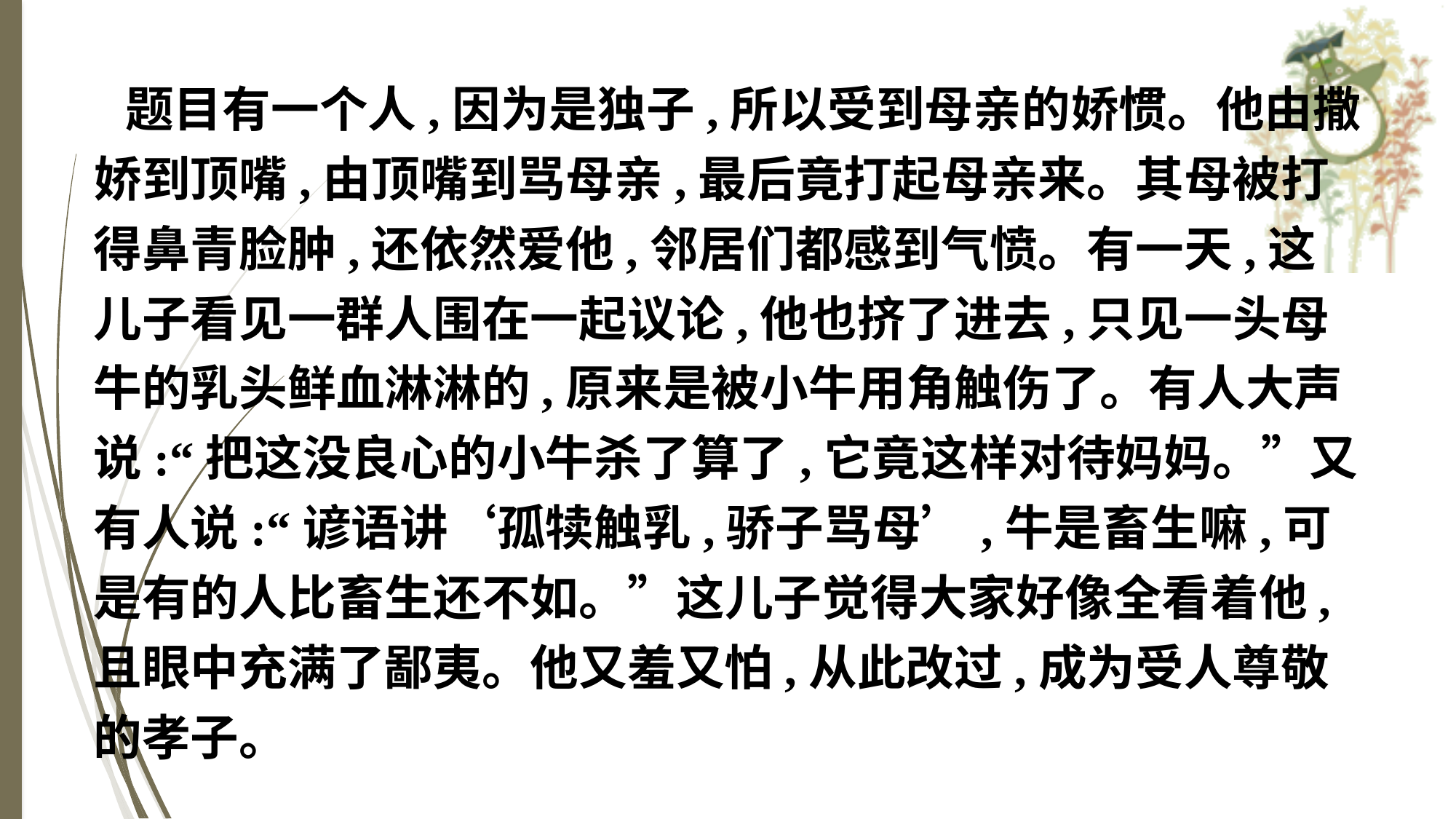

题目有一个人,因为是独子,所以受到母亲的娇惯。他由撒娇到顶嘴,由顶嘴到骂母亲,最后竟打起母亲来。其母被打得鼻青脸肿,还依然爱他,邻居们都感到气愤。有一天,这儿子看见一群人围在一起议论,他也挤了进去,只见一头母牛的乳头鲜血淋淋的,原来是被小牛用角触伤了。有人大声说:“把这没良心的小牛杀了算了,它竟这样对待妈妈。”又有人说:“谚语讲‘孤犊触乳,骄子骂母’,牛是畜生嘛,可是有的人比畜生还不如。”这儿子觉得大家好像全看着他,且眼中充满了鄙夷。他又羞又怕,从此改过,成为受人尊敬的孝子。